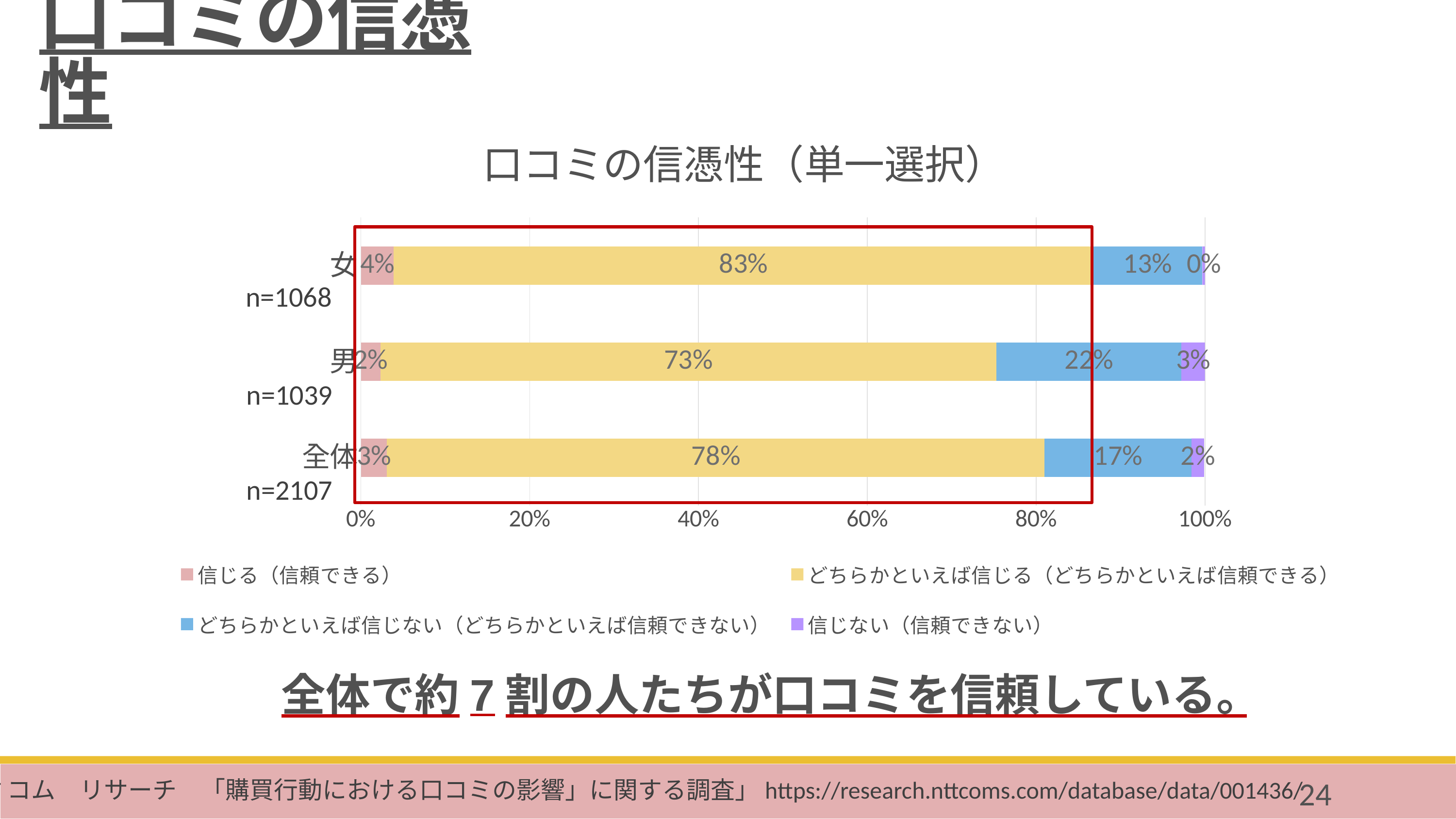

口コミの信憑性

### Chart: 口コミの信憑性（単一選択）

| Category | 信じる（信頼できる） | どちらかといえば信じる（どちらかといえば信頼できる） | どちらかといえば信じない（どちらかといえば信頼できない） | 信じない（信頼できない） |
|---|---|---|---|---|
| 全体 | 0.031 | 0.779 | 0.174 | 0.015 |
| 男 | 0.023 | 0.73 | 0.219 | 0.027999999999999997 |
| 女 | 0.039 | 0.828 | 0.13 | 0.003 |
n=1068
n=1039
n=2107
全体で約7割の人たちが口コミを信頼している。
NTTコム　リサーチ　「購買行動における口コミの影響」に関する調査」https://research.nttcoms.com/database/data/001436/
24